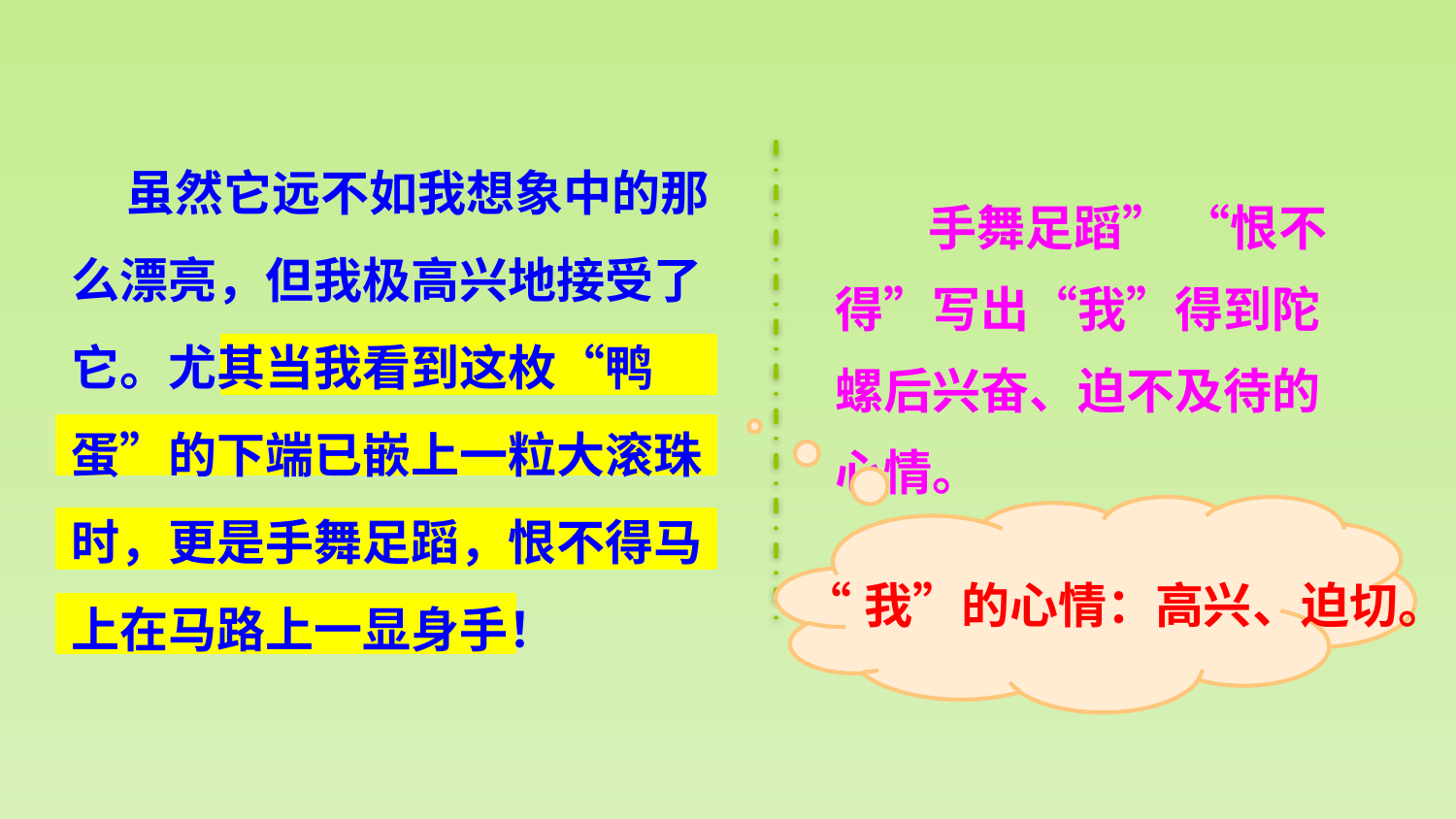

虽然它远不如我想象中的那么漂亮，但我极高兴地接受了它。尤其当我看到这枚“鸭蛋”的下端已嵌上一粒大滚珠时，更是手舞足蹈，恨不得马上在马路上一显身手！
         手舞足蹈” “恨不得”写出“我”得到陀螺后兴奋、迫不及待的心情。

“我”的心情：高兴、迫切。